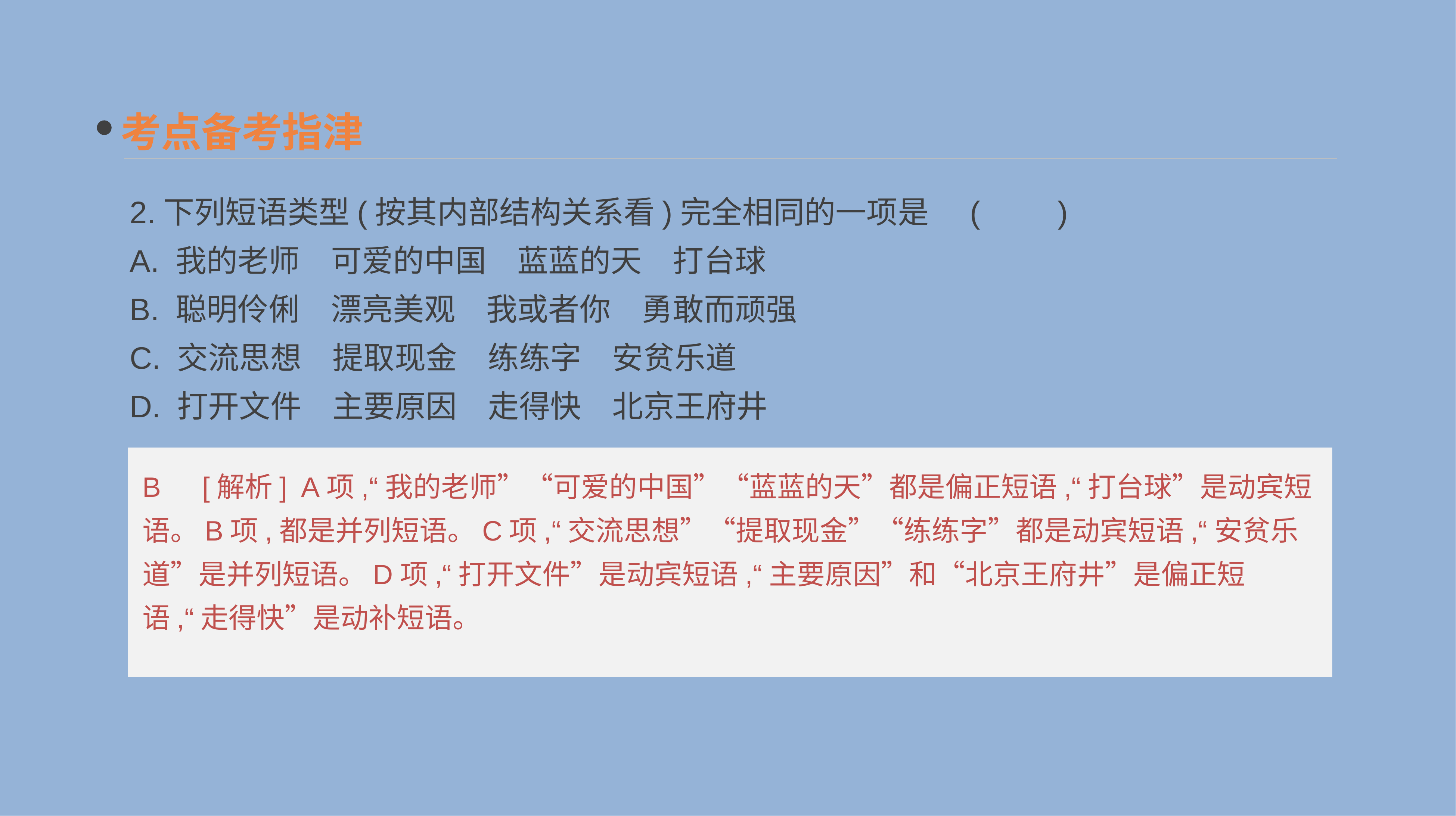

考点备考指津

2.下列短语类型(按其内部结构关系看)完全相同的一项是	(　　)
A. 我的老师　可爱的中国　蓝蓝的天　打台球
B. 聪明伶俐　漂亮美观　我或者你　勇敢而顽强
C. 交流思想　提取现金　练练字　安贫乐道
D. 打开文件　主要原因　走得快　北京王府井

B　[解析]  A项,“我的老师”“可爱的中国”“蓝蓝的天”都是偏正短语,“打台球”是动宾短语。B项,都是并列短语。C项,“交流思想”“提取现金”“练练字”都是动宾短语,“安贫乐道”是并列短语。D项,“打开文件”是动宾短语,“主要原因”和“北京王府井”是偏正短语,“走得快”是动补短语。